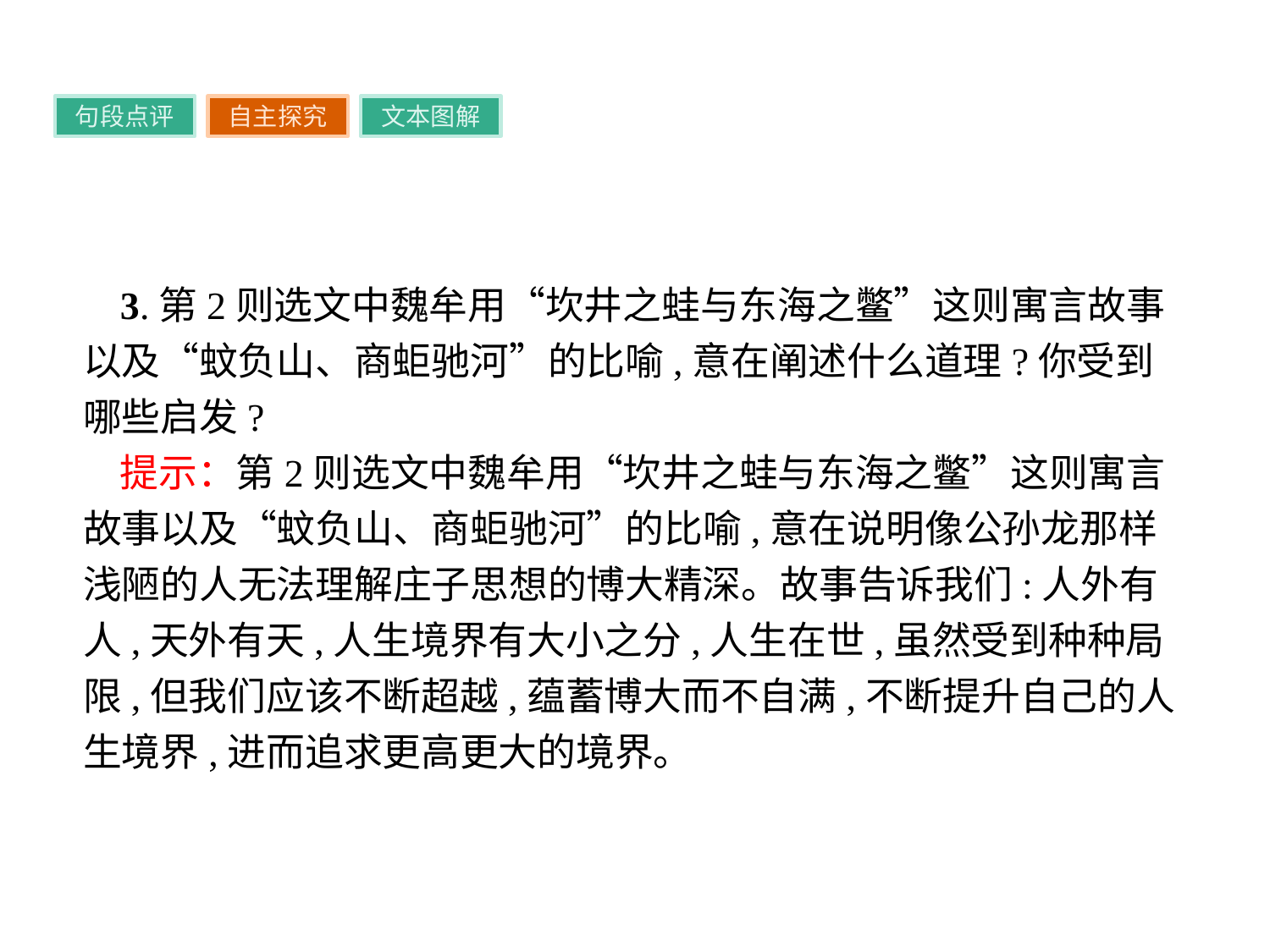

句段点评
自主探究
文本图解
3.第2则选文中魏牟用“坎井之蛙与东海之鳖”这则寓言故事以及“蚊负山、商蚷驰河”的比喻,意在阐述什么道理?你受到哪些启发?
提示：第2则选文中魏牟用“坎井之蛙与东海之鳖”这则寓言故事以及“蚊负山、商蚷驰河”的比喻,意在说明像公孙龙那样浅陋的人无法理解庄子思想的博大精深。故事告诉我们:人外有人,天外有天,人生境界有大小之分,人生在世,虽然受到种种局限,但我们应该不断超越,蕴蓄博大而不自满,不断提升自己的人生境界,进而追求更高更大的境界。